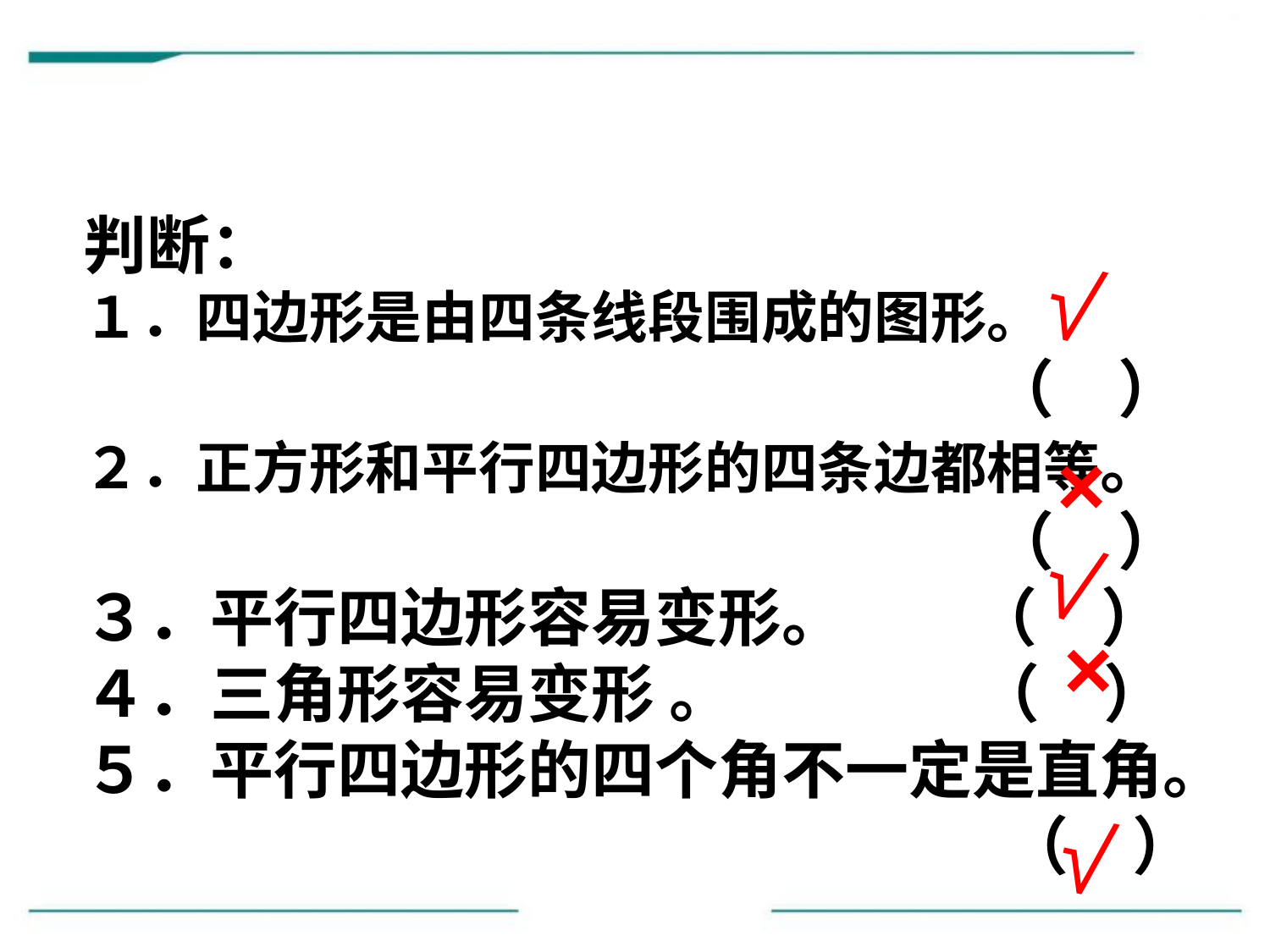

判断：
１．四边形是由四条线段围成的图形。
                                                              （　）
２．正方形和平行四边形的四条边都相等。
                                                              （　）
３．平行四边形容易变形。         （　）
４．三角形容易变形 。                 （　）
５．平行四边形的四个角不一定是直角。
                                                               （　）
√
×
√
×
√